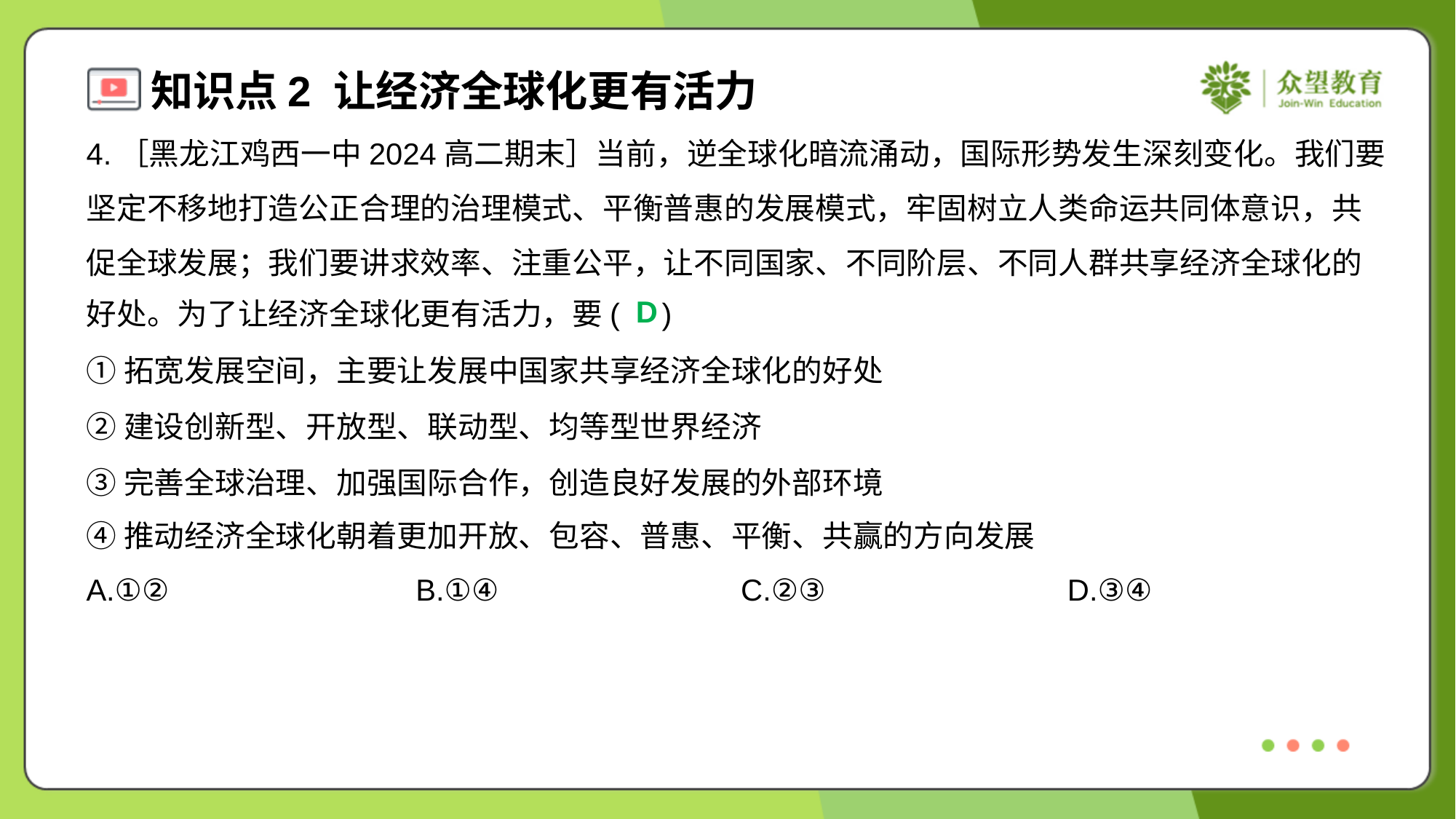

4.［黑龙江鸡西一中2024高二期末］当前，逆全球化暗流涌动，国际形势发生深刻变化。我们要
坚定不移地打造公正合理的治理模式、平衡普惠的发展模式，牢固树立人类命运共同体意识，共
促全球发展；我们要讲求效率、注重公平，让不同国家、不同阶层、不同人群共享经济全球化的
好处。为了让经济全球化更有活力，要(     )
D
①拓宽发展空间，主要让发展中国家共享经济全球化的好处
②建设创新型、开放型、联动型、均等型世界经济
③完善全球治理、加强国际合作，创造良好发展的外部环境
④推动经济全球化朝着更加开放、包容、普惠、平衡、共赢的方向发展
A.①②	B.①④	C.②③	D.③④